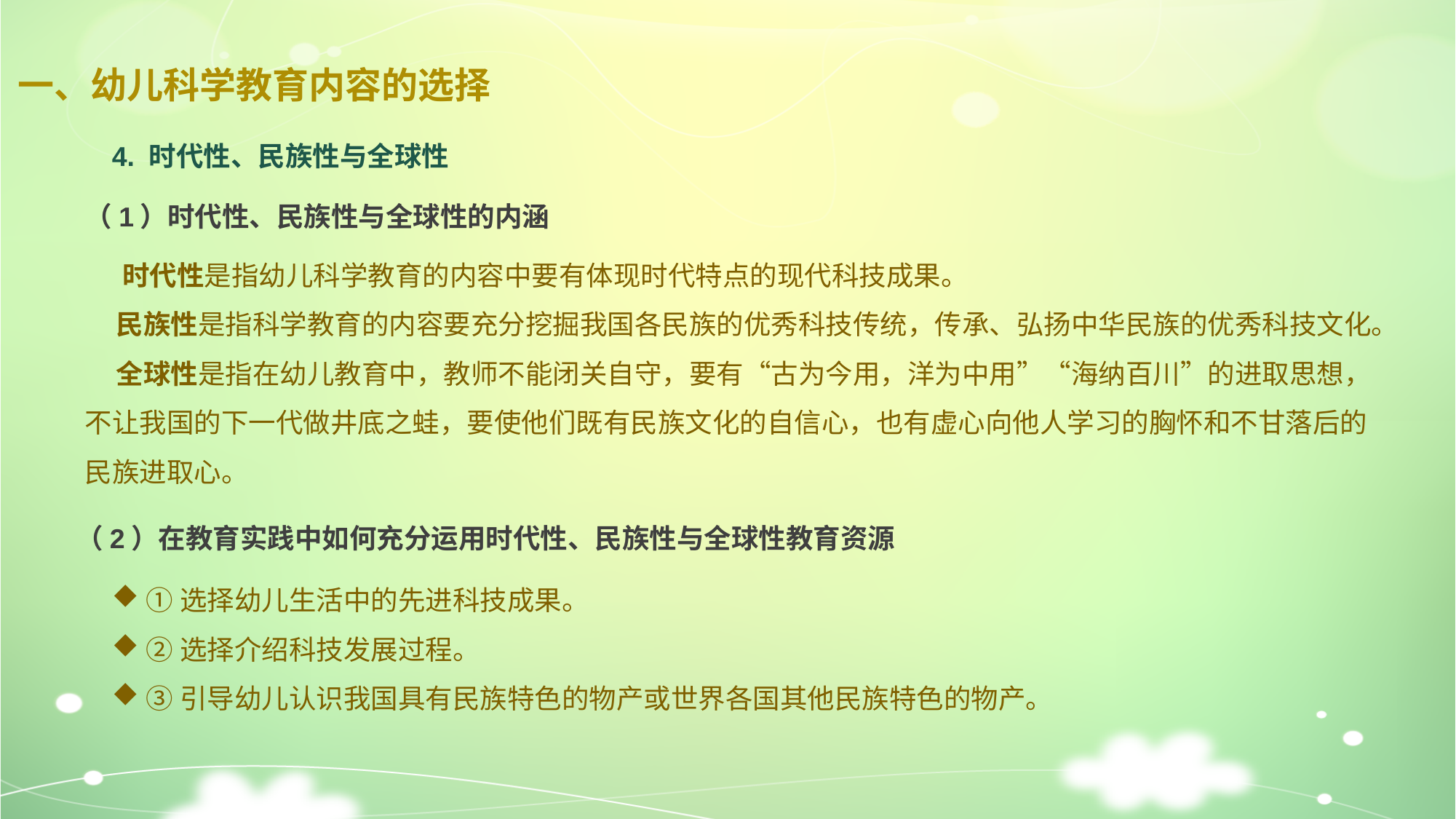

一、幼儿科学教育内容的选择
4. 时代性、民族性与全球性
（1）时代性、民族性与全球性的内涵
     时代性是指幼儿科学教育的内容中要有体现时代特点的现代科技成果。
    民族性是指科学教育的内容要充分挖掘我国各民族的优秀科技传统，传承、弘扬中华民族的优秀科技文化。
    全球性是指在幼儿教育中，教师不能闭关自守，要有“古为今用，洋为中用”“海纳百川”的进取思想，不让我国的下一代做井底之蛙，要使他们既有民族文化的自信心，也有虚心向他人学习的胸怀和不甘落后的民族进取心。
（2）在教育实践中如何充分运用时代性、民族性与全球性教育资源
①选择幼儿生活中的先进科技成果。
②选择介绍科技发展过程。
③引导幼儿认识我国具有民族特色的物产或世界各国其他民族特色的物产。